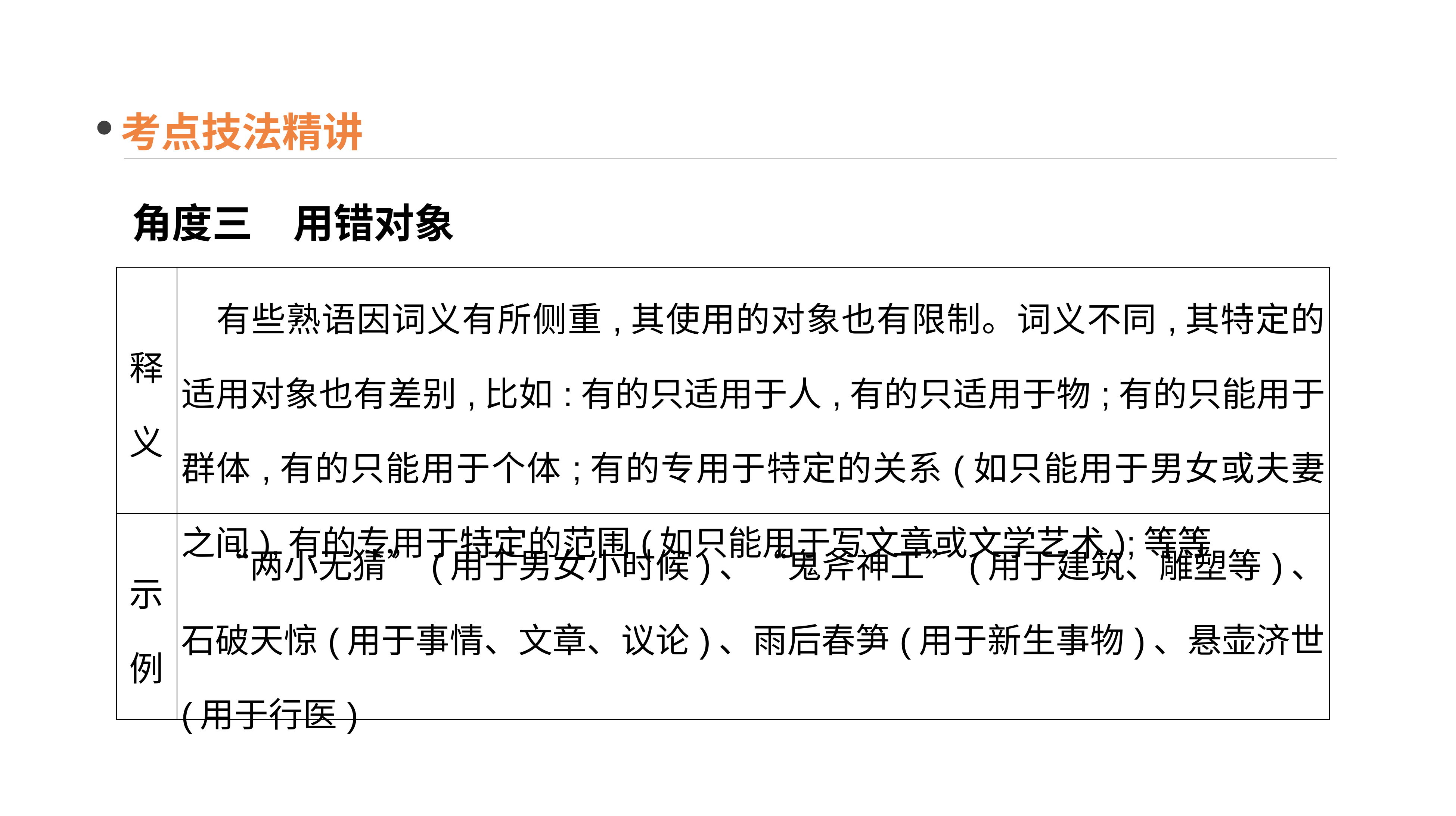

考点技法精讲

角度三　用错对象
| 释义 | 有些熟语因词义有所侧重,其使用的对象也有限制。词义不同,其特定的适用对象也有差别,比如:有的只适用于人,有的只适用于物;有的只能用于群体,有的只能用于个体;有的专用于特定的关系(如只能用于男女或夫妻之间),有的专用于特定的范围(如只能用于写文章或文学艺术);等等 |
| --- | --- |
| 示例 | “两小无猜”(用于男女小时候)、“鬼斧神工”(用于建筑、雕塑等)、石破天惊(用于事情、文章、议论)、雨后春笋(用于新生事物)、悬壶济世(用于行医) |